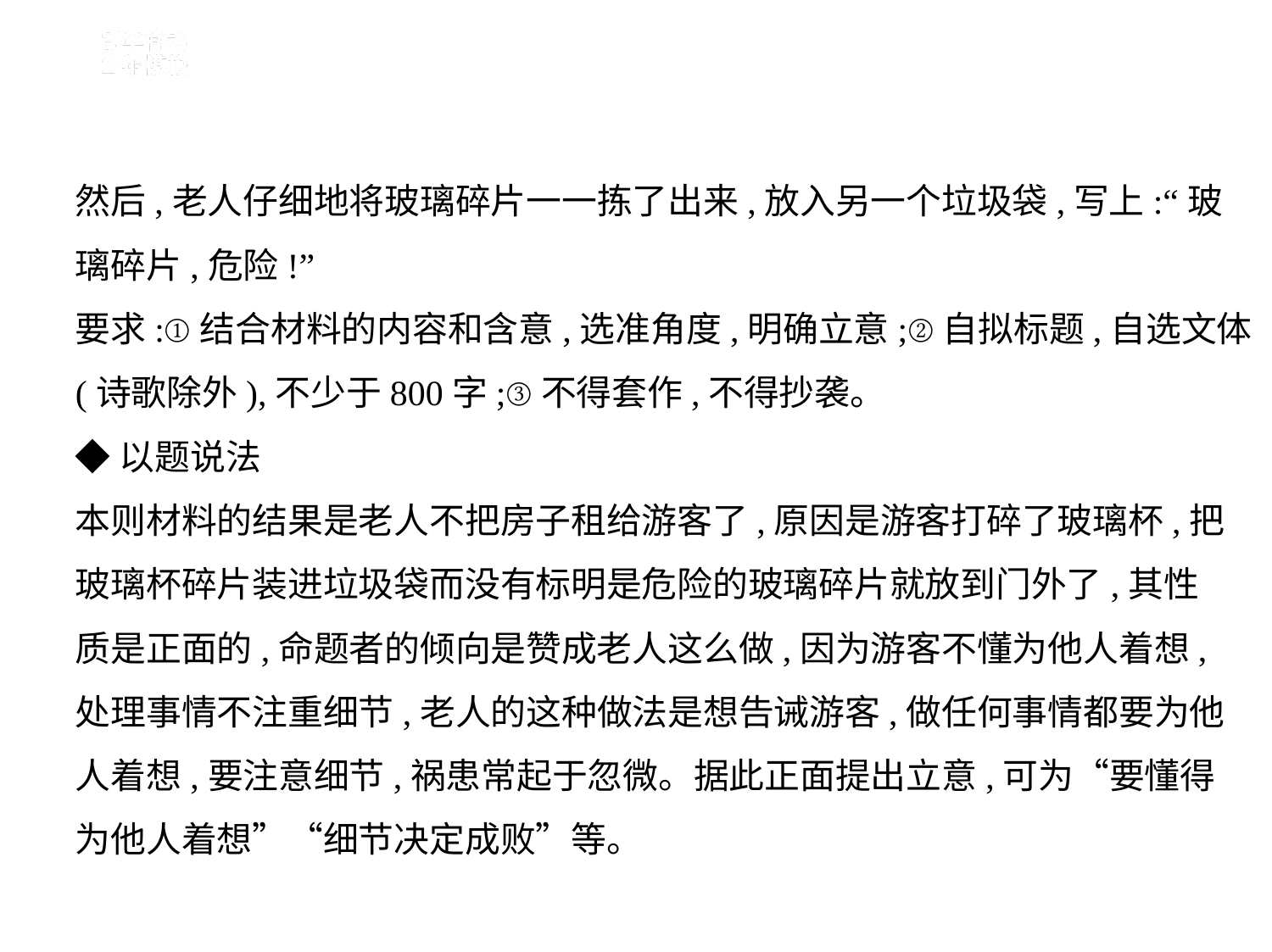

然后,老人仔细地将玻璃碎片一一拣了出来,放入另一个垃圾袋,写上:“玻
璃碎片,危险!”
要求:①结合材料的内容和含意,选准角度,明确立意;②自拟标题,自选文体
(诗歌除外),不少于800字;③不得套作,不得抄袭。
◆以题说法
本则材料的结果是老人不把房子租给游客了,原因是游客打碎了玻璃杯,把
玻璃杯碎片装进垃圾袋而没有标明是危险的玻璃碎片就放到门外了,其性
质是正面的,命题者的倾向是赞成老人这么做,因为游客不懂为他人着想,
处理事情不注重细节,老人的这种做法是想告诫游客,做任何事情都要为他
人着想,要注意细节,祸患常起于忽微。据此正面提出立意,可为“要懂得
为他人着想”“细节决定成败”等。